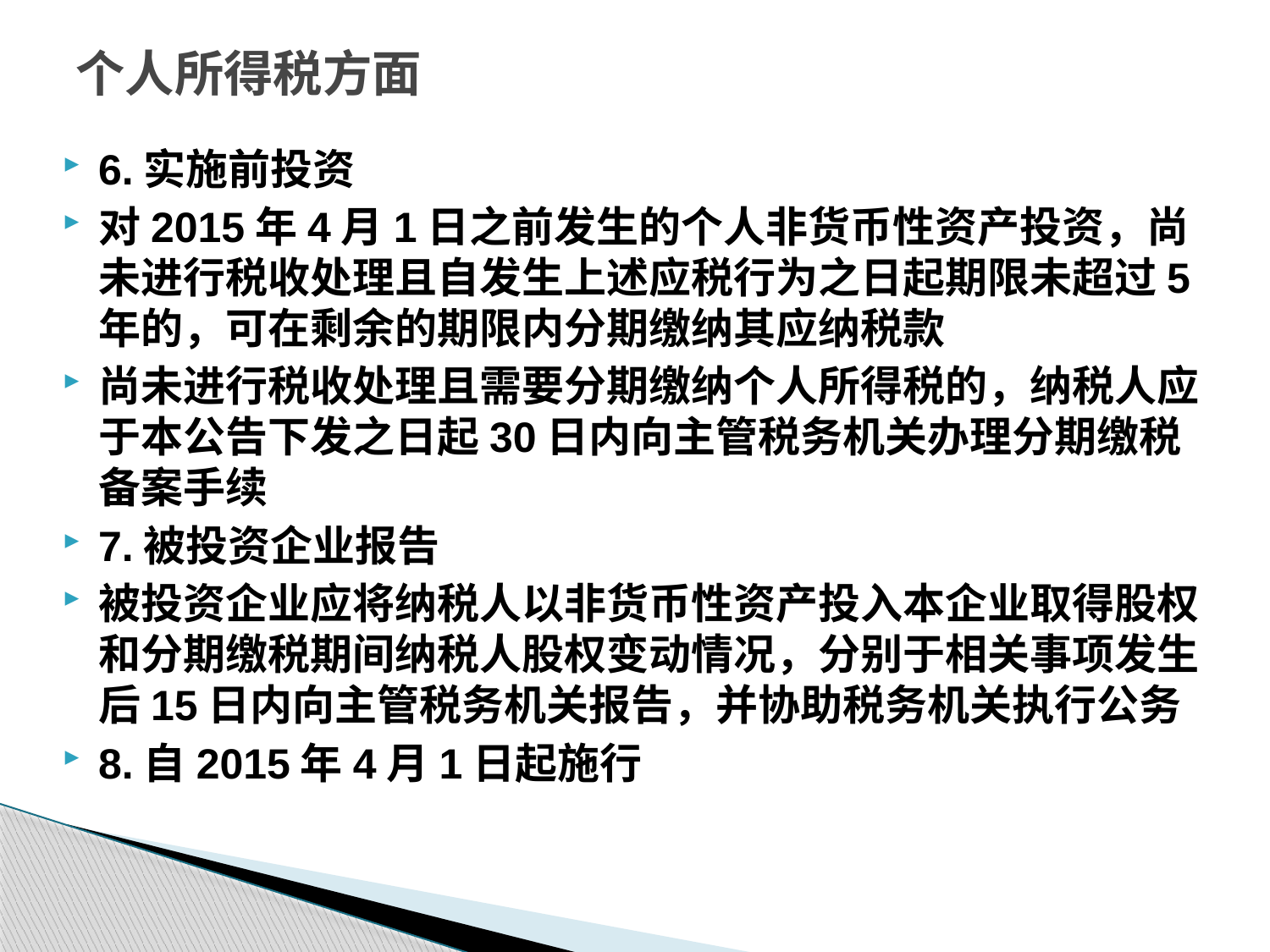

# 个人所得税方面
6.实施前投资
对2015年4月1日之前发生的个人非货币性资产投资，尚未进行税收处理且自发生上述应税行为之日起期限未超过5年的，可在剩余的期限内分期缴纳其应纳税款
尚未进行税收处理且需要分期缴纳个人所得税的，纳税人应于本公告下发之日起30日内向主管税务机关办理分期缴税备案手续
7.被投资企业报告
被投资企业应将纳税人以非货币性资产投入本企业取得股权和分期缴税期间纳税人股权变动情况，分别于相关事项发生后15日内向主管税务机关报告，并协助税务机关执行公务
8.自2015年4月1日起施行